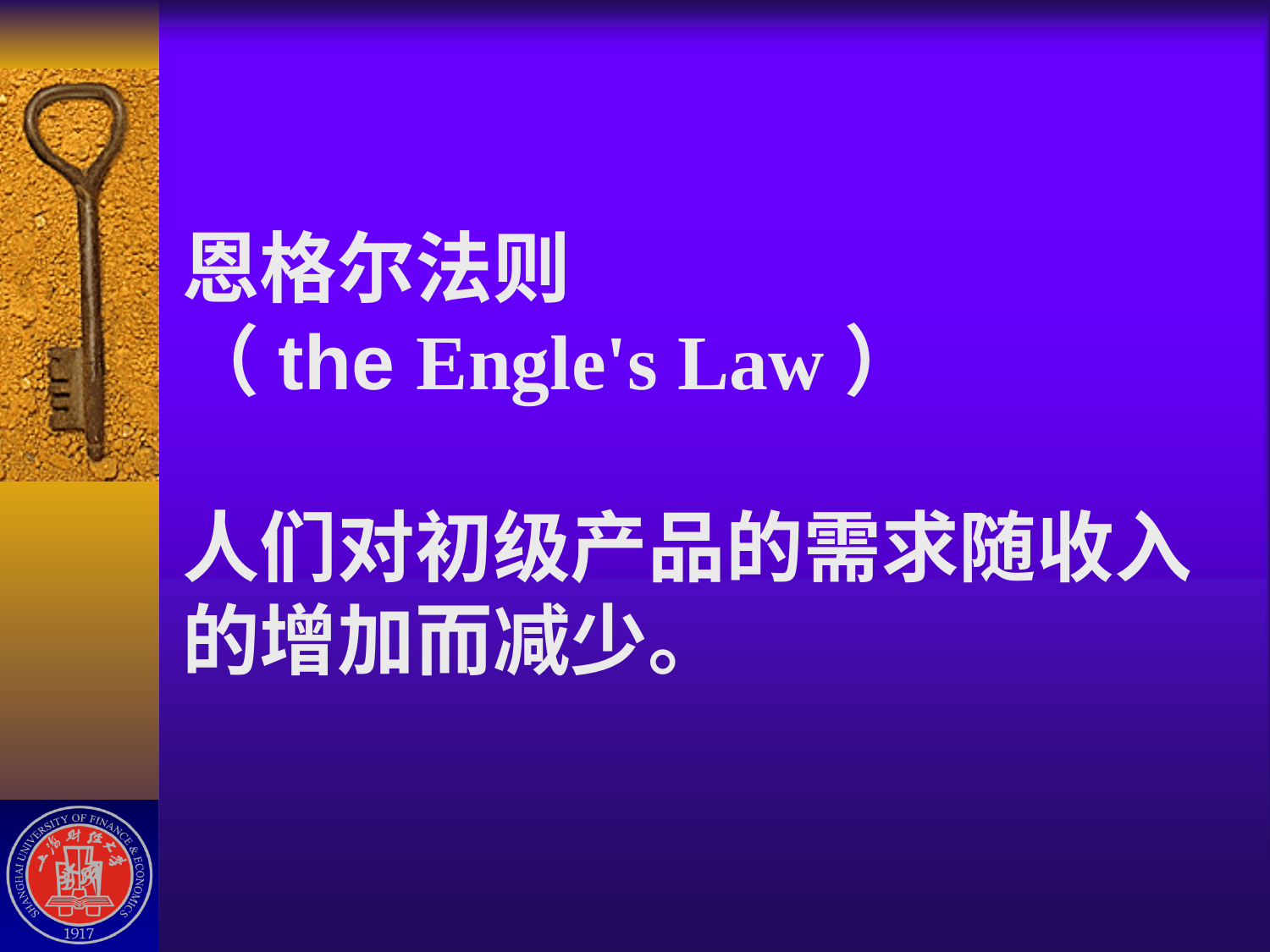

# 恩格尔法则 （the Engle's Law） 人们对初级产品的需求随收入 的增加而减少。